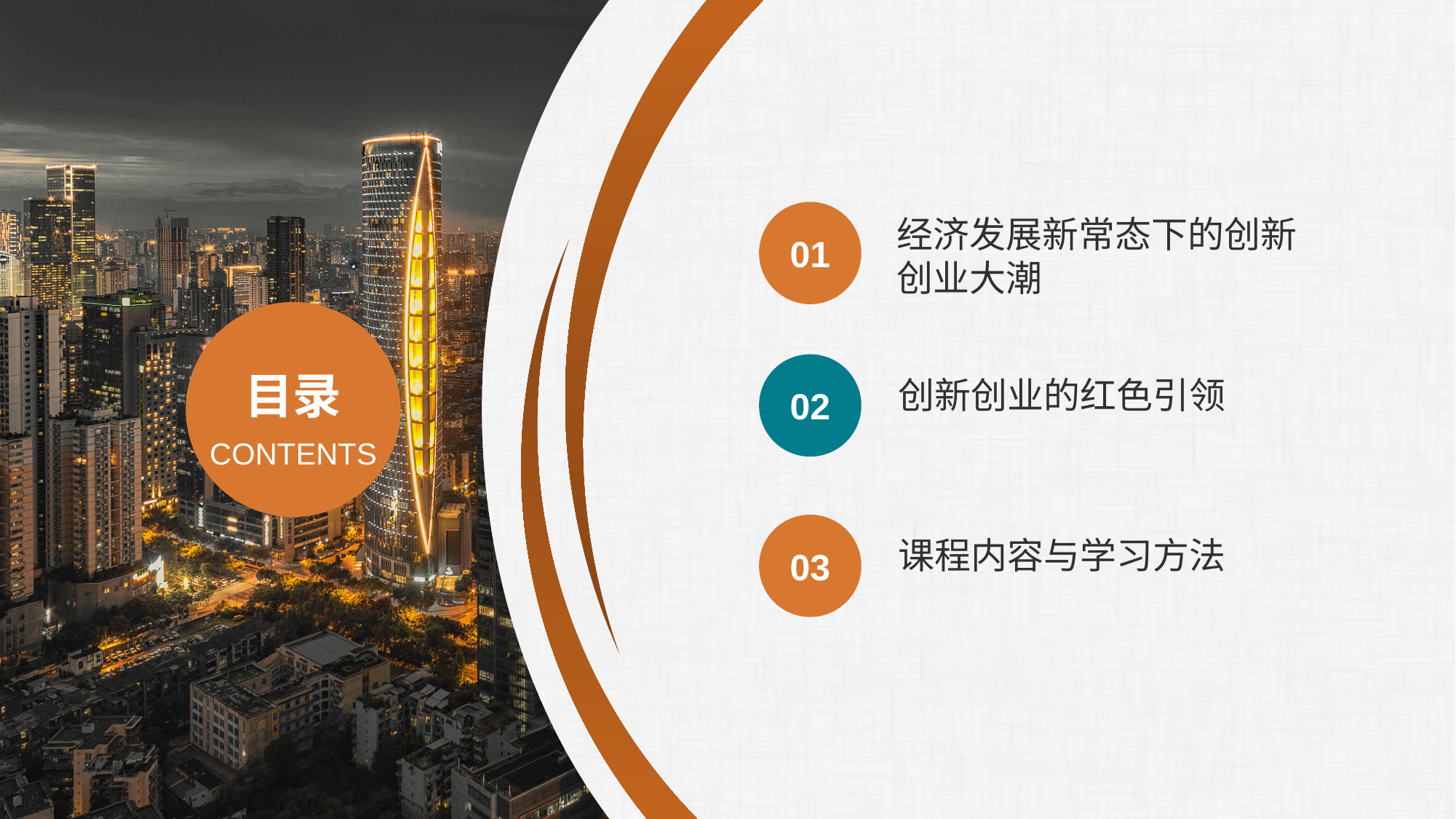

01
经济发展新常态下的创新创业大潮
02
创新创业的红色引领
03
课程内容与学习方法

目录
CONTENTS